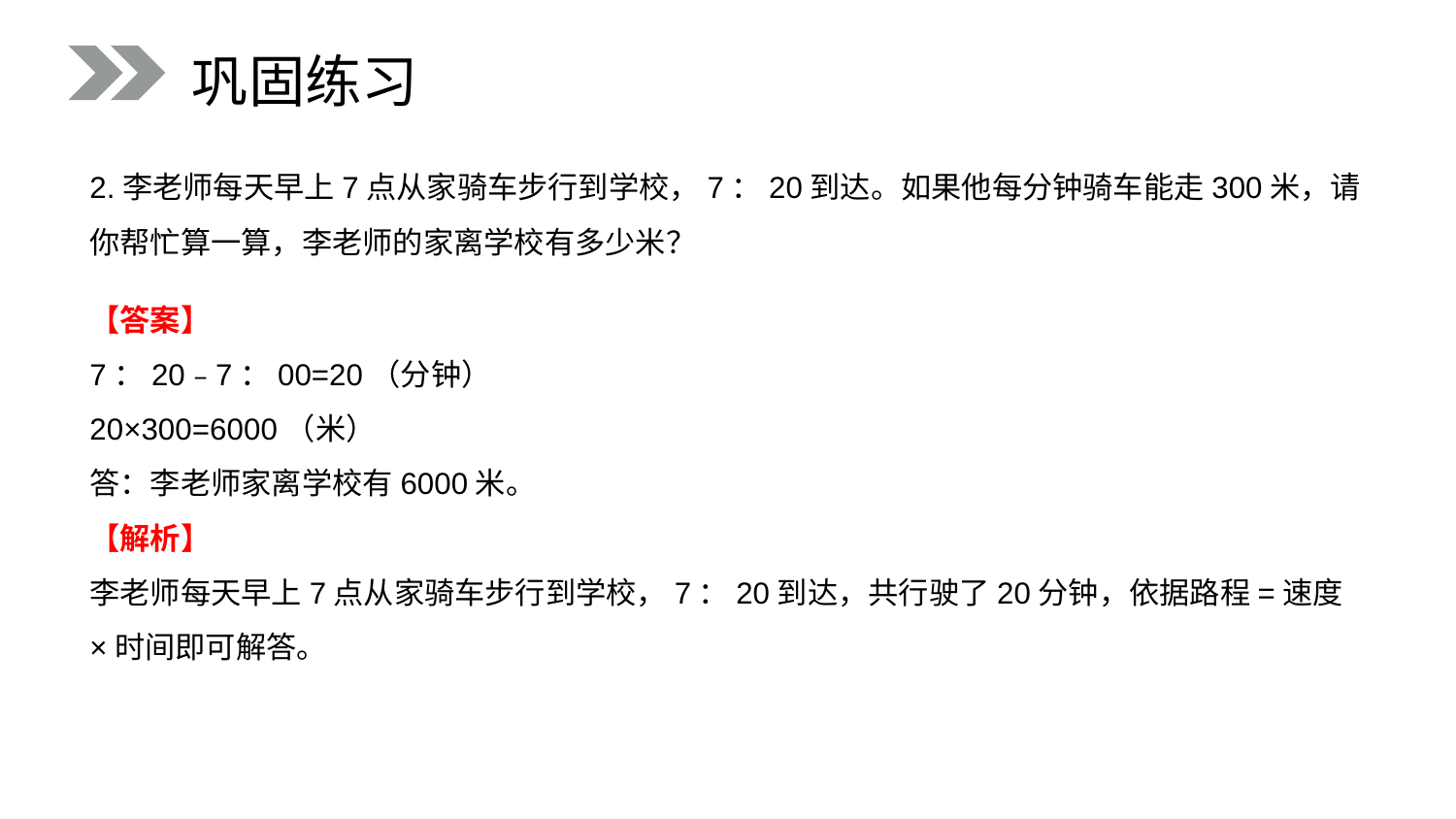

巩固练习
2.李老师每天早上7点从家骑车步行到学校，7：20到达。如果他每分钟骑车能走300米，请你帮忙算一算，李老师的家离学校有多少米？
【答案】
7：20﹣7：00=20（分钟）
20×300=6000（米）
答：李老师家离学校有6000米。
【解析】
李老师每天早上7点从家骑车步行到学校，7：20到达，共行驶了20分钟，依据路程=速度×时间即可解答。